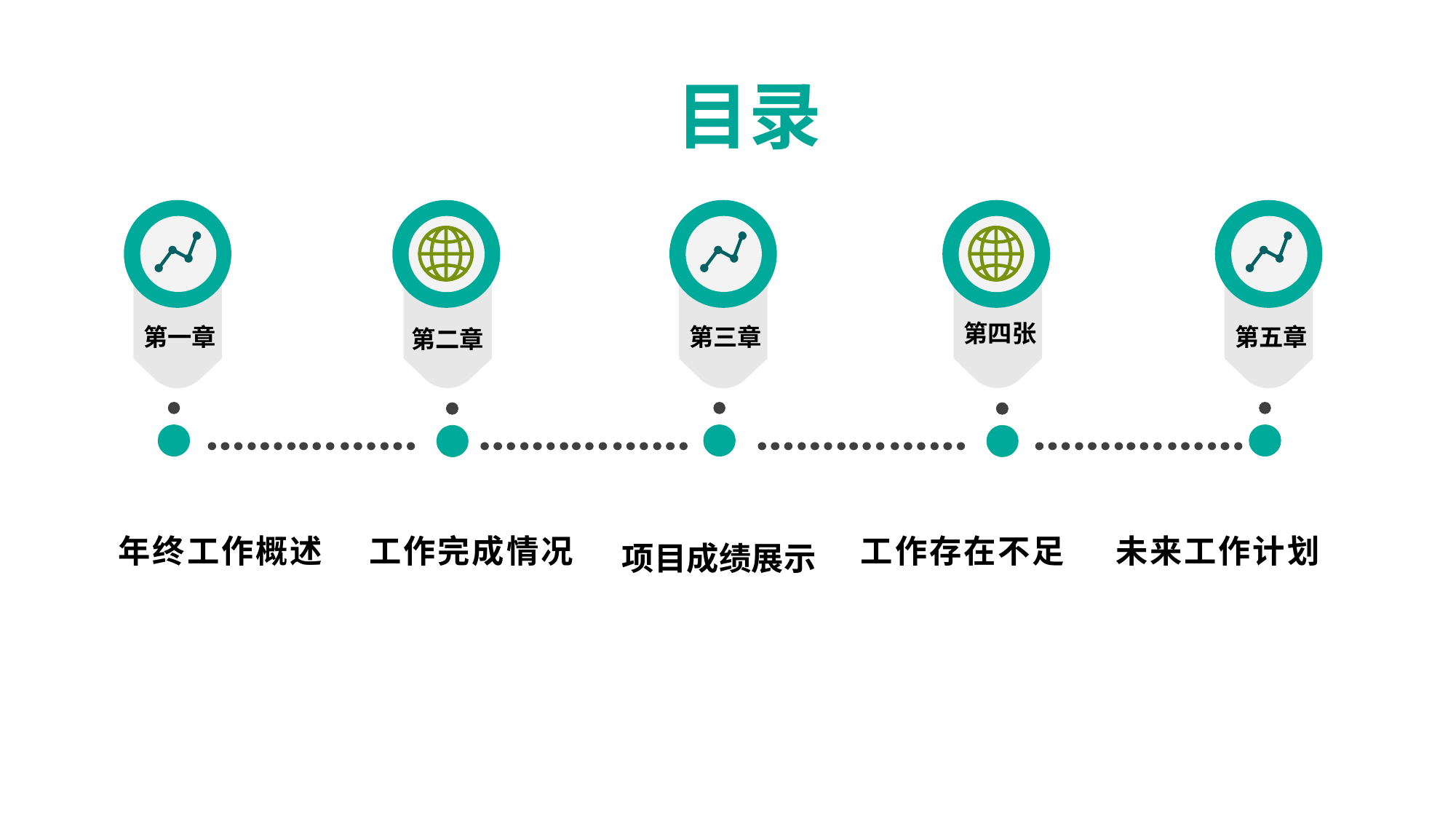

目录

第一章

第二章

第三章

第四张

第五章

工作完成情况
  项目成绩展示
年终工作概述
未来工作计划
工作存在不足